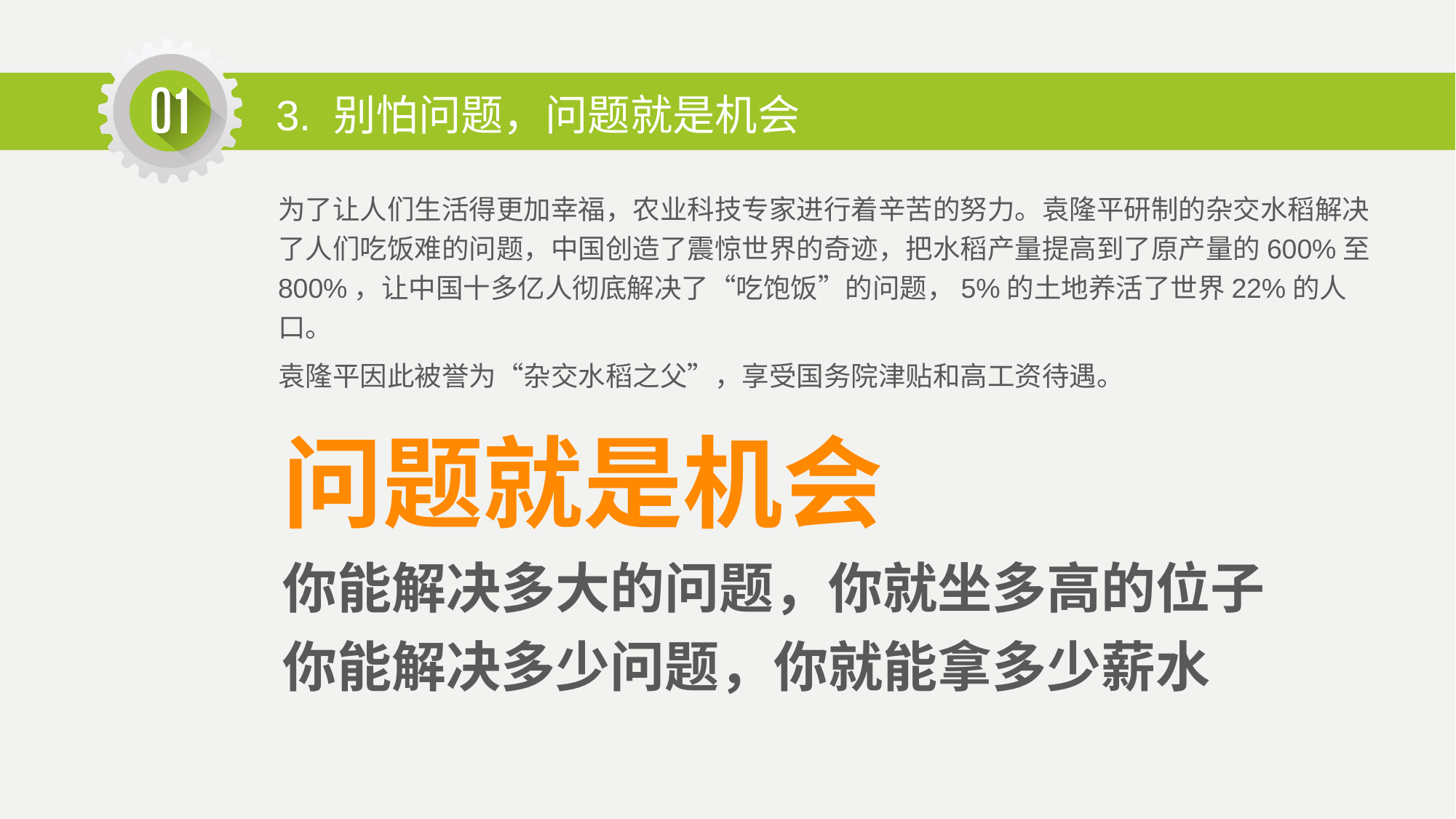

3. 别怕问题，问题就是机会
为了让人们生活得更加幸福，农业科技专家进行着辛苦的努力。袁隆平研制的杂交水稻解决了人们吃饭难的问题，中国创造了震惊世界的奇迹，把水稻产量提高到了原产量的600%至800%，让中国十多亿人彻底解决了“吃饱饭”的问题，5%的土地养活了世界22%的人口。
袁隆平因此被誉为“杂交水稻之父”，享受国务院津贴和高工资待遇。
问题就是机会
你能解决多大的问题，你就坐多高的位子
你能解决多少问题，你就能拿多少薪水